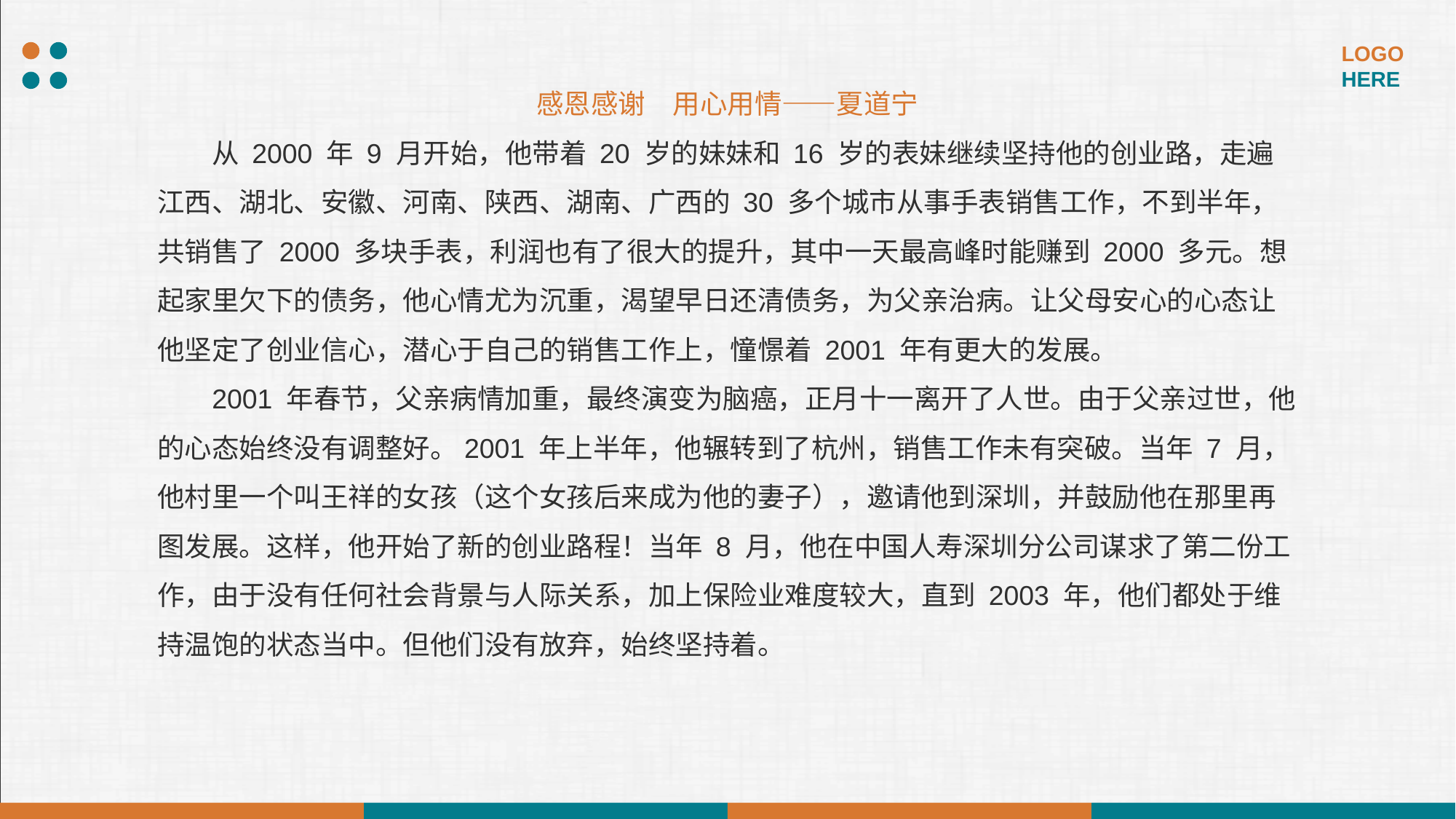

感恩感谢　用心用情——夏道宁
从 2000 年 9 月开始，他带着 20 岁的妹妹和 16 岁的表妹继续坚持他的创业路，走遍江西、湖北、安徽、河南、陕西、湖南、广西的 30 多个城市从事手表销售工作，不到半年，共销售了 2000 多块手表，利润也有了很大的提升，其中一天最高峰时能赚到 2000 多元。想起家里欠下的债务，他心情尤为沉重，渴望早日还清债务，为父亲治病。让父母安心的心态让他坚定了创业信心，潜心于自己的销售工作上，憧憬着 2001 年有更大的发展。
2001 年春节，父亲病情加重，最终演变为脑癌，正月十一离开了人世。由于父亲过世，他的心态始终没有调整好。2001 年上半年，他辗转到了杭州，销售工作未有突破。当年 7 月，他村里一个叫王祥的女孩（这个女孩后来成为他的妻子），邀请他到深圳，并鼓励他在那里再图发展。这样，他开始了新的创业路程！当年 8 月，他在中国人寿深圳分公司谋求了第二份工作，由于没有任何社会背景与人际关系，加上保险业难度较大，直到 2003 年，他们都处于维持温饱的状态当中。但他们没有放弃，始终坚持着。